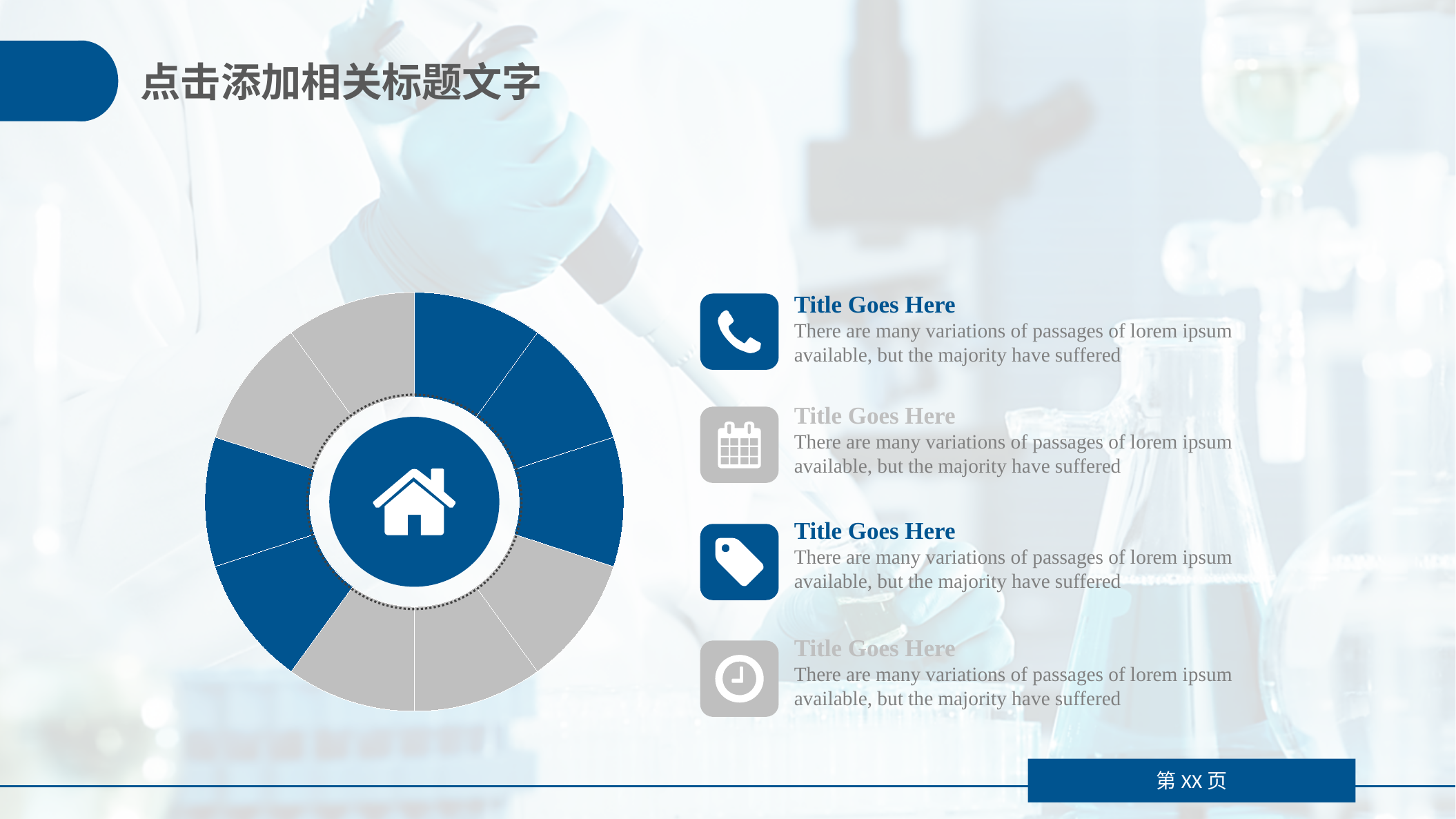

点击添加相关标题文字

### Chart

| Category | Sales |
|---|---|
| 1st Qtr | 10.0 |
| 2nd Qtr | 10.0 |
| 1st Qtr | 10.0 |
| 1st Qtr | 10.0 |
| 1st Qtr | 10.0 |
| 1st Qtr | 10.0 |
| 1st Qtr | 10.0 |
| 1st Qtr | 10.0 |
| 1st Qtr | 10.0 |
| 1st Qtr | 10.0 |
Title Goes Here
There are many variations of passages of lorem ipsum available, but the majority have suffered

Title Goes Here
There are many variations of passages of lorem ipsum available, but the majority have suffered

Title Goes Here
There are many variations of passages of lorem ipsum available, but the majority have suffered

Title Goes Here
There are many variations of passages of lorem ipsum available, but the majority have suffered

第XX页